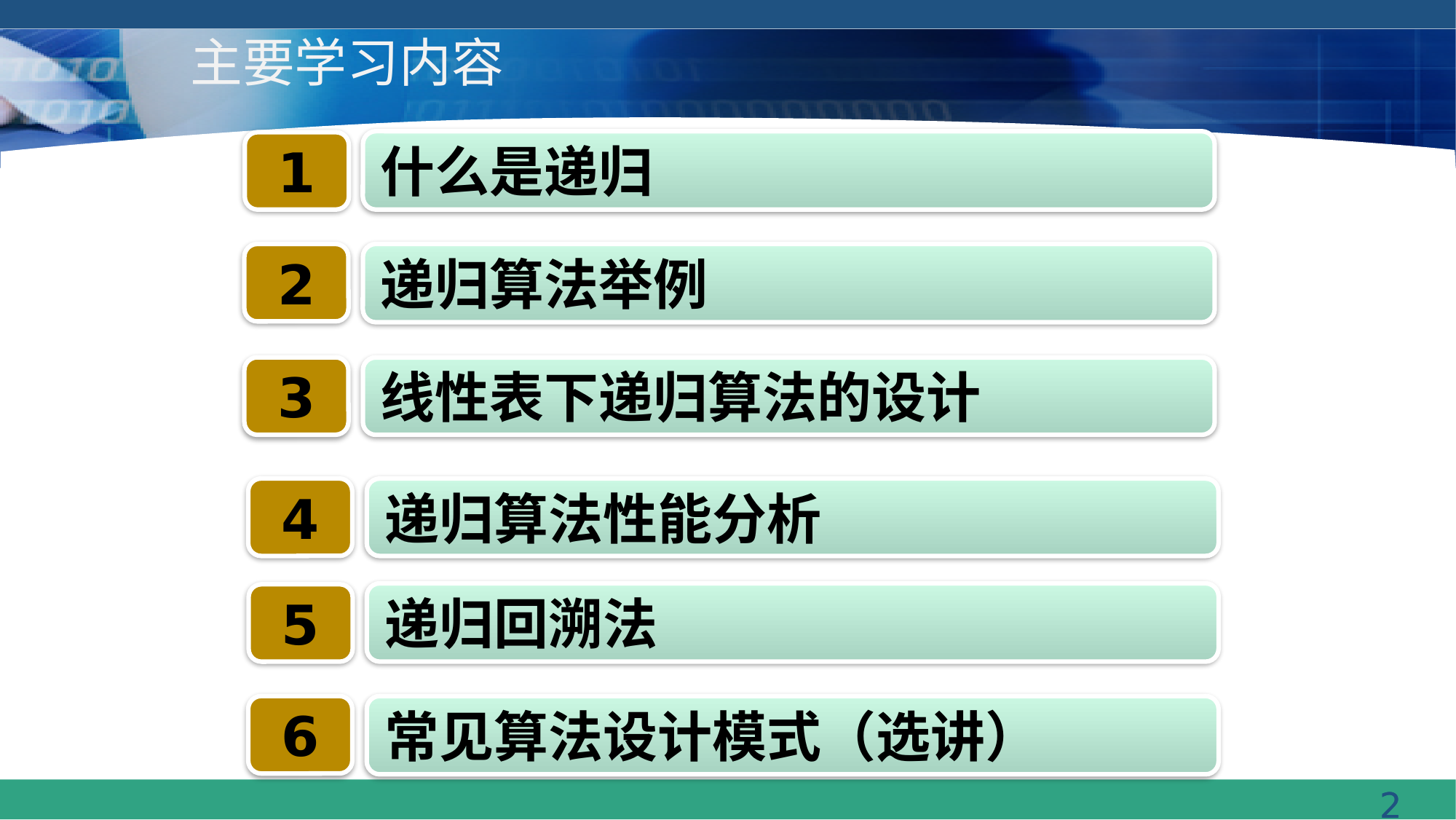

# 主要学习内容
什么是递归
1
2
递归算法举例
3
线性表下递归算法的设计
4
递归算法性能分析
递归回溯法
5
6
常见算法设计模式（选讲）